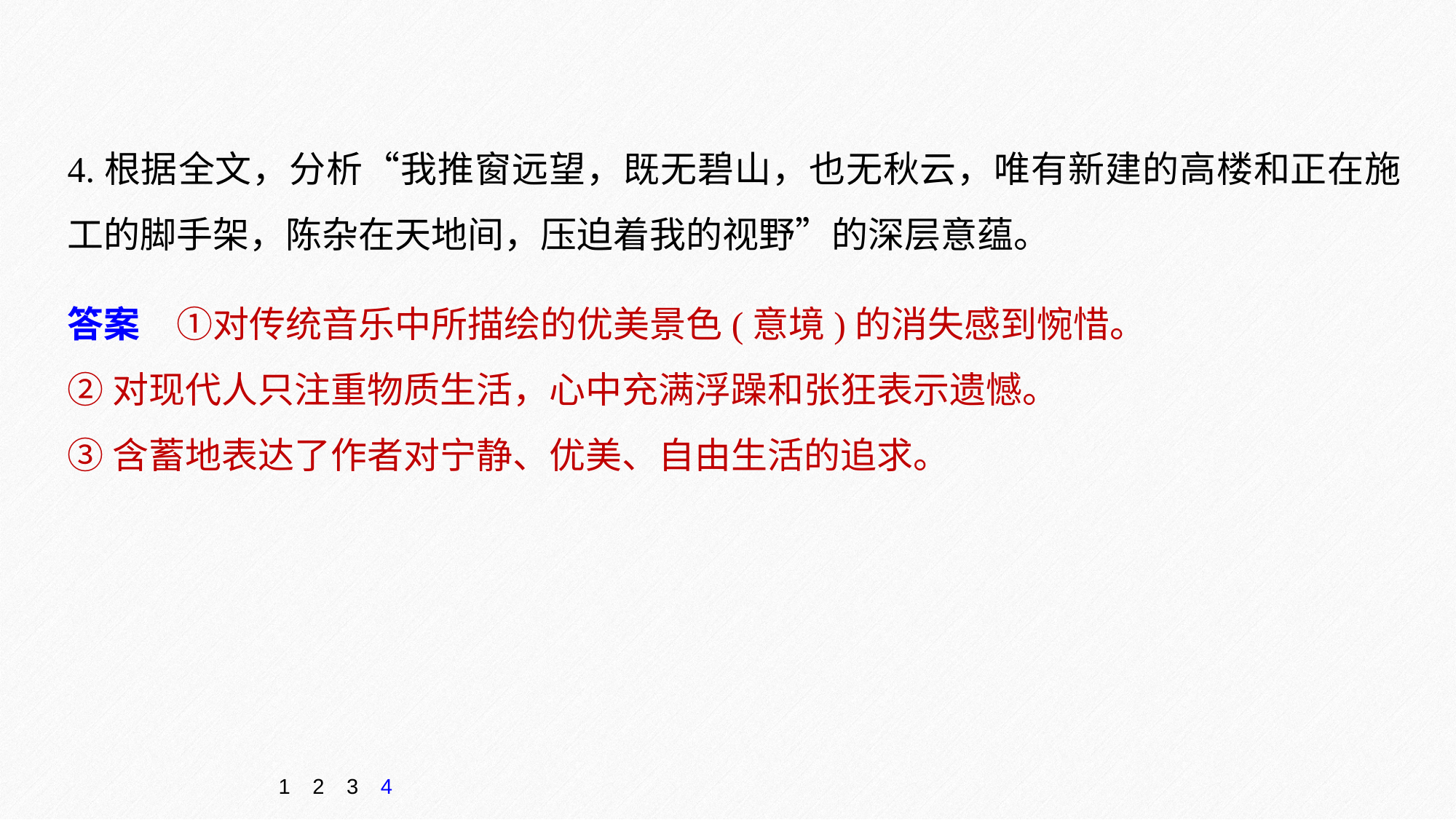

4.根据全文，分析“我推窗远望，既无碧山，也无秋云，唯有新建的高楼和正在施工的脚手架，陈杂在天地间，压迫着我的视野”的深层意蕴。
答案　①对传统音乐中所描绘的优美景色(意境)的消失感到惋惜。
②对现代人只注重物质生活，心中充满浮躁和张狂表示遗憾。
③含蓄地表达了作者对宁静、优美、自由生活的追求。
1
2
3
4